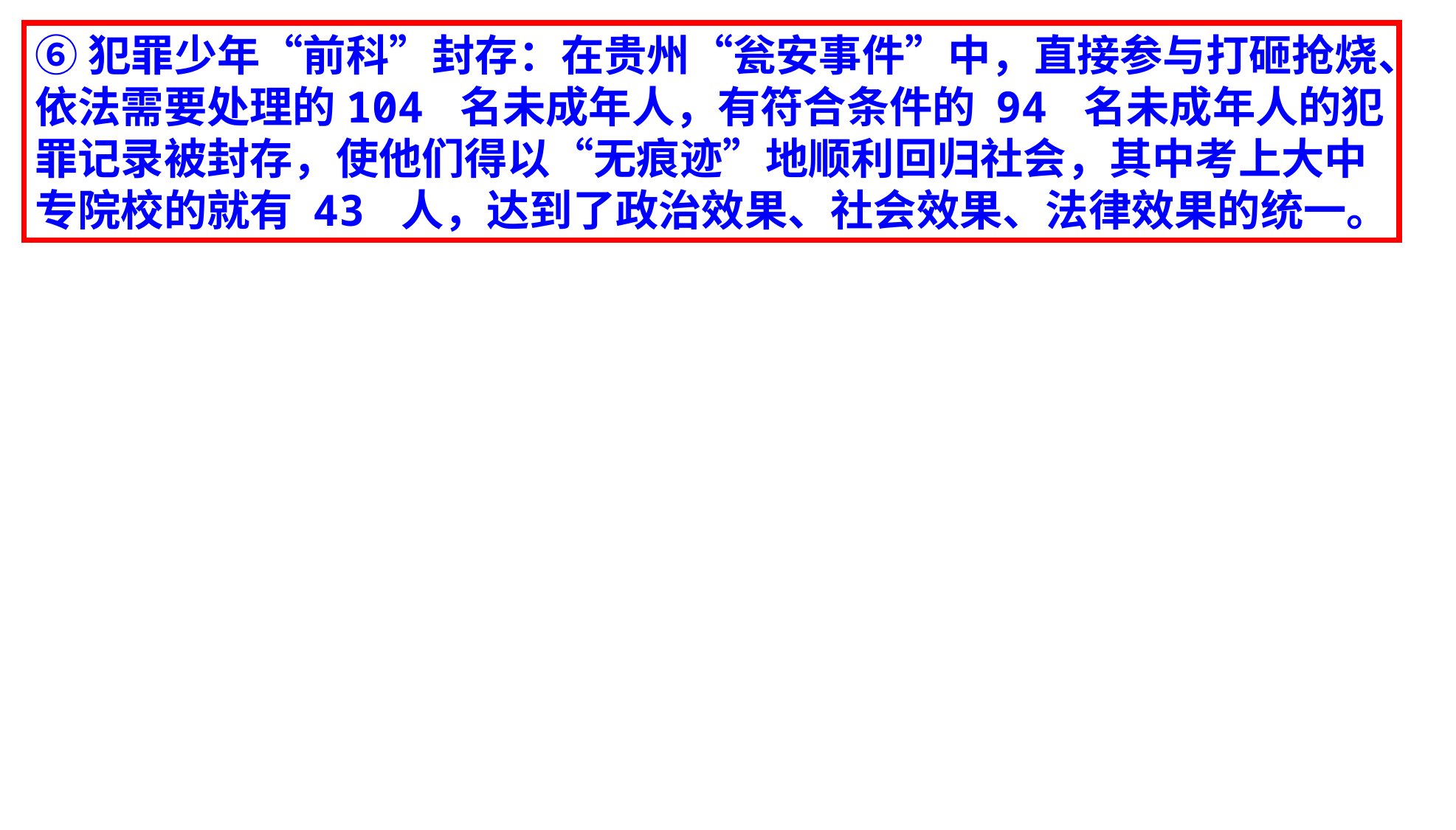

⑥犯罪少年“前科”封存：在贵州“瓮安事件”中，直接参与打砸抢烧、依法需要处理的104 名未成年人，有符合条件的 94 名未成年人的犯罪记录被封存，使他们得以“无痕迹”地顺利回归社会，其中考上大中专院校的就有 43 人，达到了政治效果、社会效果、法律效果的统一。